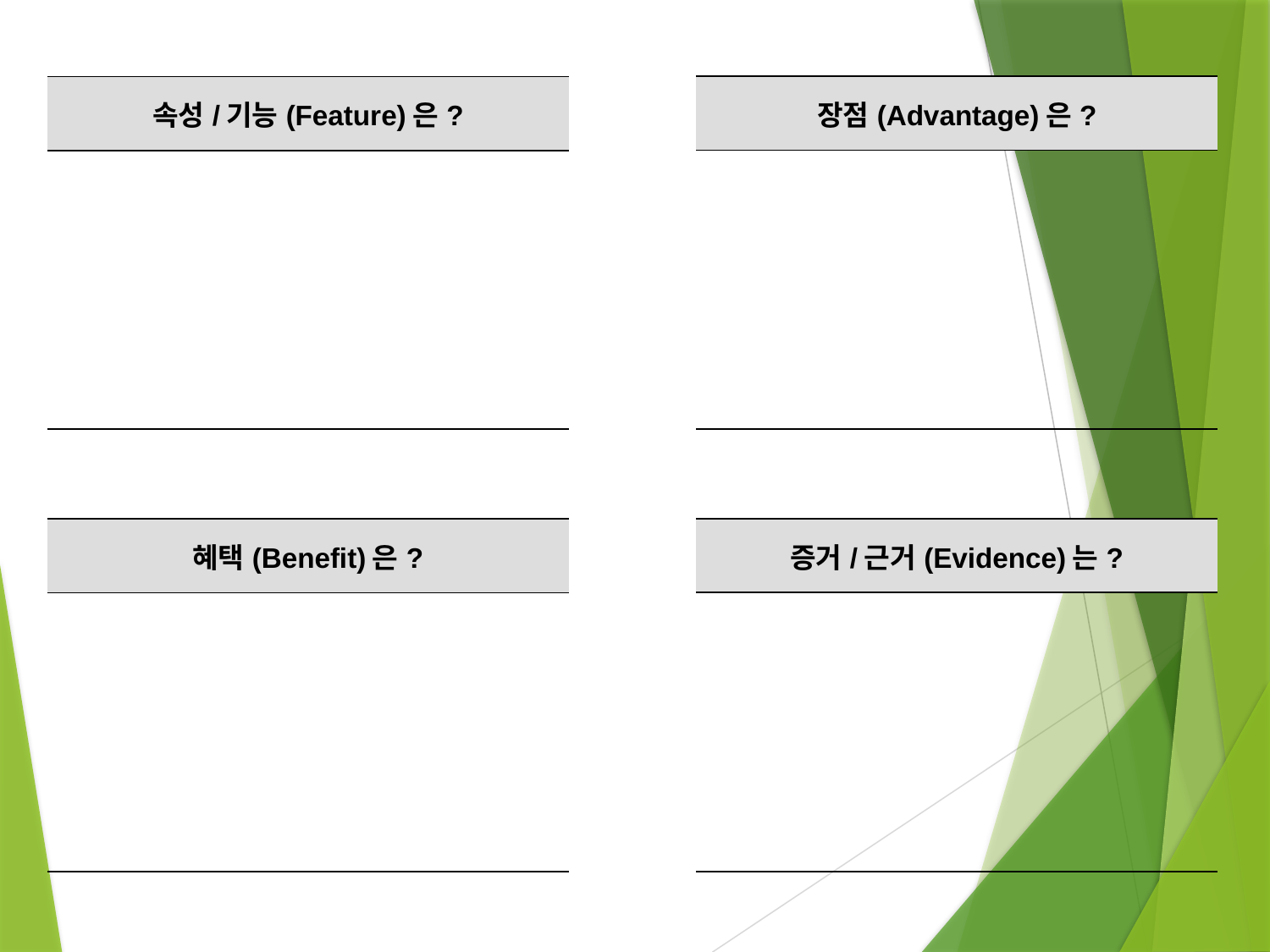

| 장점(Advantage)은? |
| --- |
|  |
| 속성/기능(Feature)은? |
| --- |
|  |
| 증거/근거(Evidence)는? |
| --- |
|  |
| 혜택(Benefit)은? |
| --- |
|  |